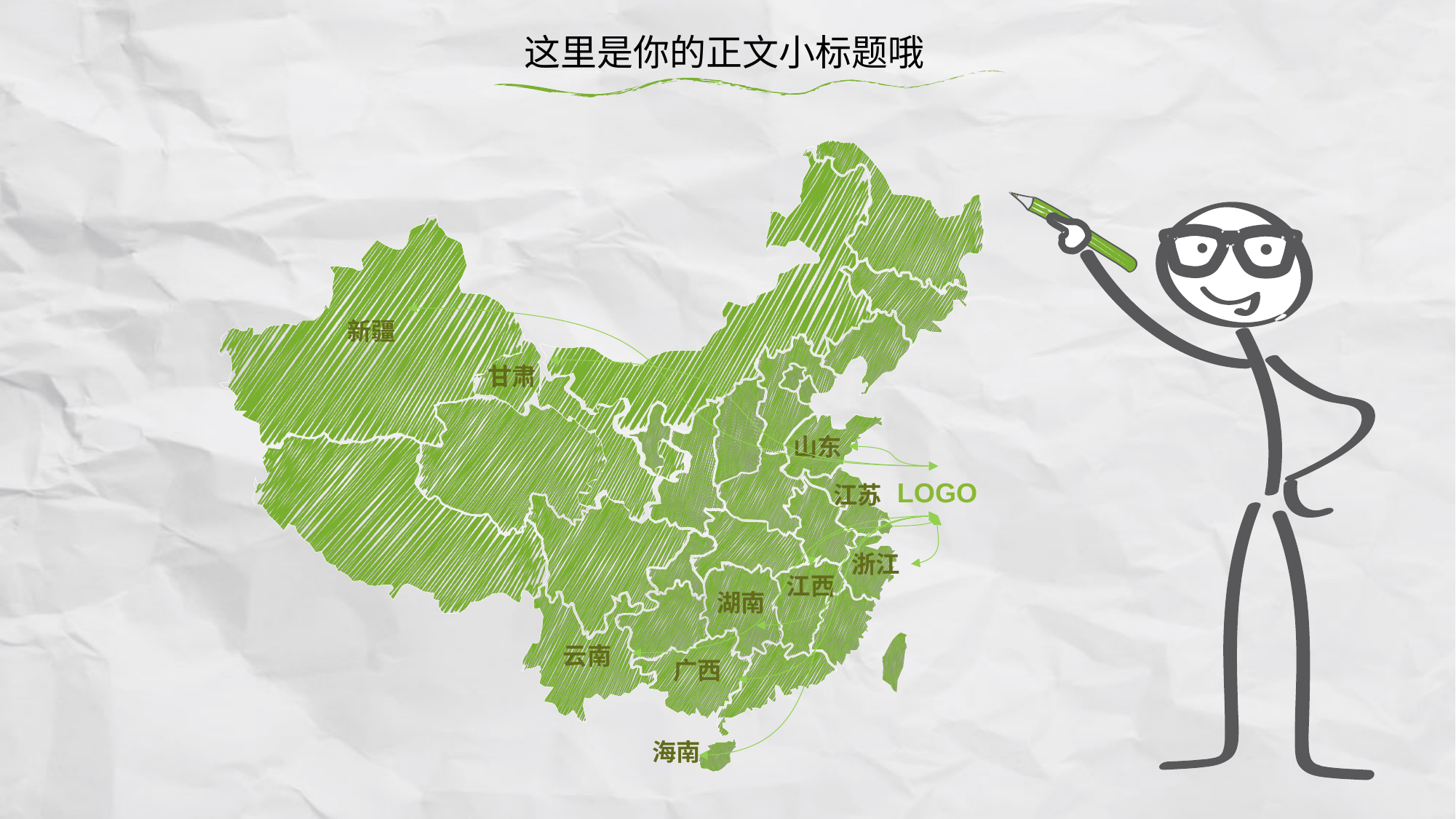

这里是你的正文小标题哦

新疆

甘肃
山东
LOGO
江苏
浙江
江西
湖南
云南
广西
海南